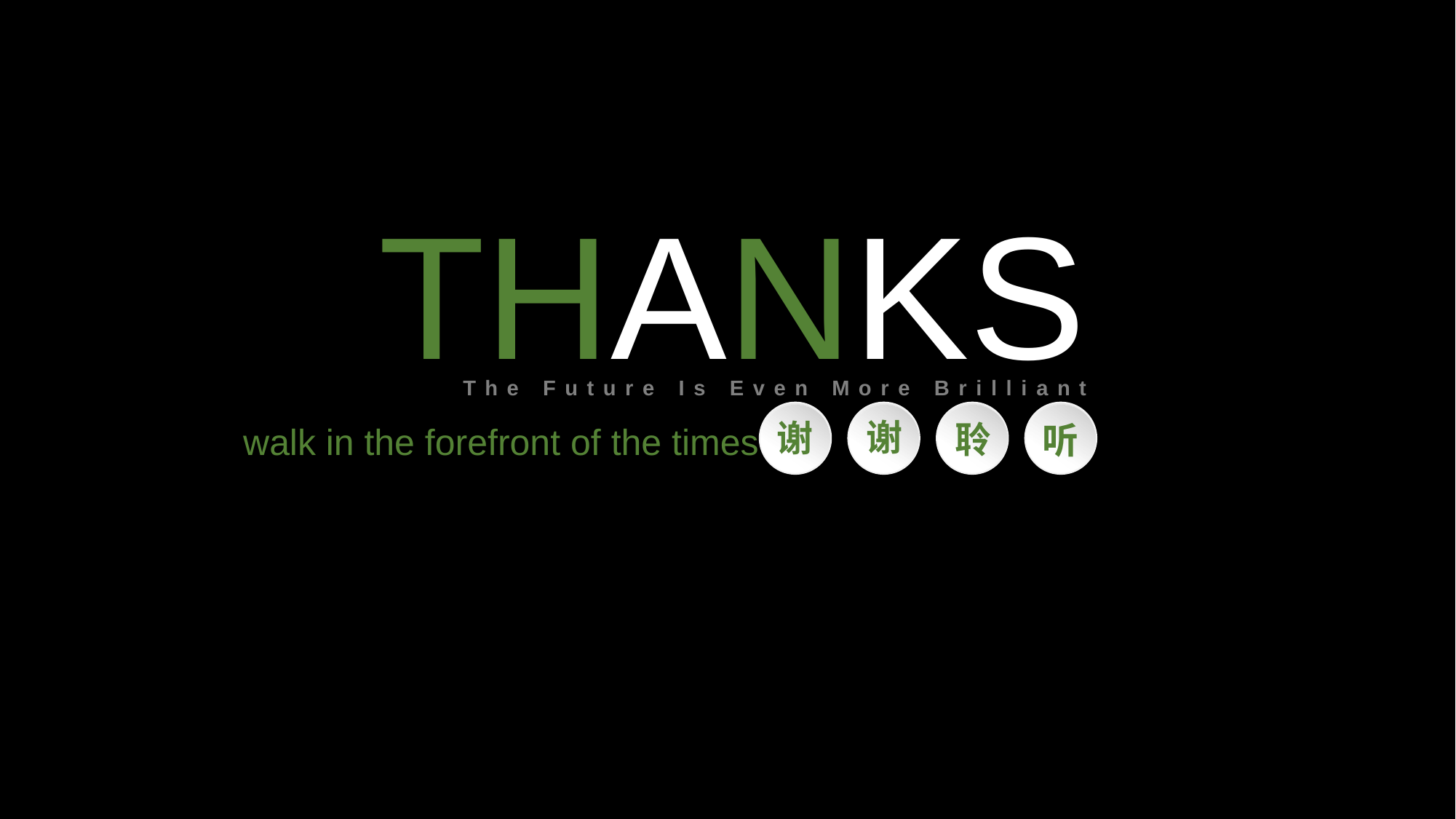

THANKS
The Future Is Even More Brilliant

谢

谢

聆

听
walk in the forefront of the times